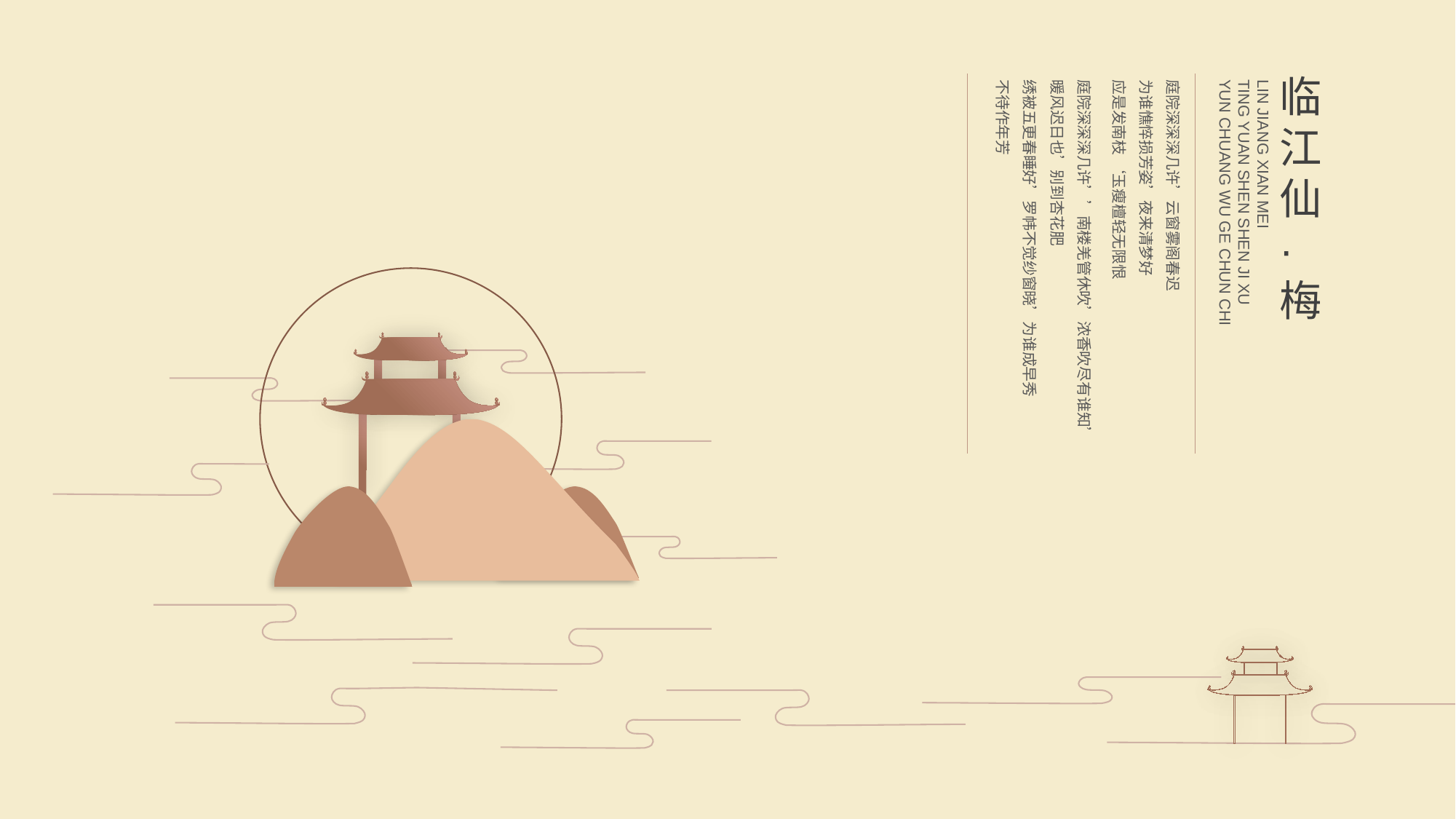

临江仙
·
梅
LIN JIANG XIAN MEI
TING YUAN SHEN SHEN JI XU YUN CHUANG WU GE CHUN CHI
庭院深深深几许’’南楼羌管休吹’浓香吹尽有谁知’暖风迟日也’别到杏花肥
绣被五更春睡好’罗帏不觉纱窗晓’为谁成早秀
不待作年芳
庭院深深深几许’云窗雾阁春迟
为谁憔悴损芳姿’夜来清梦好
应是发南枝 ‘玉瘦檀轻无限恨